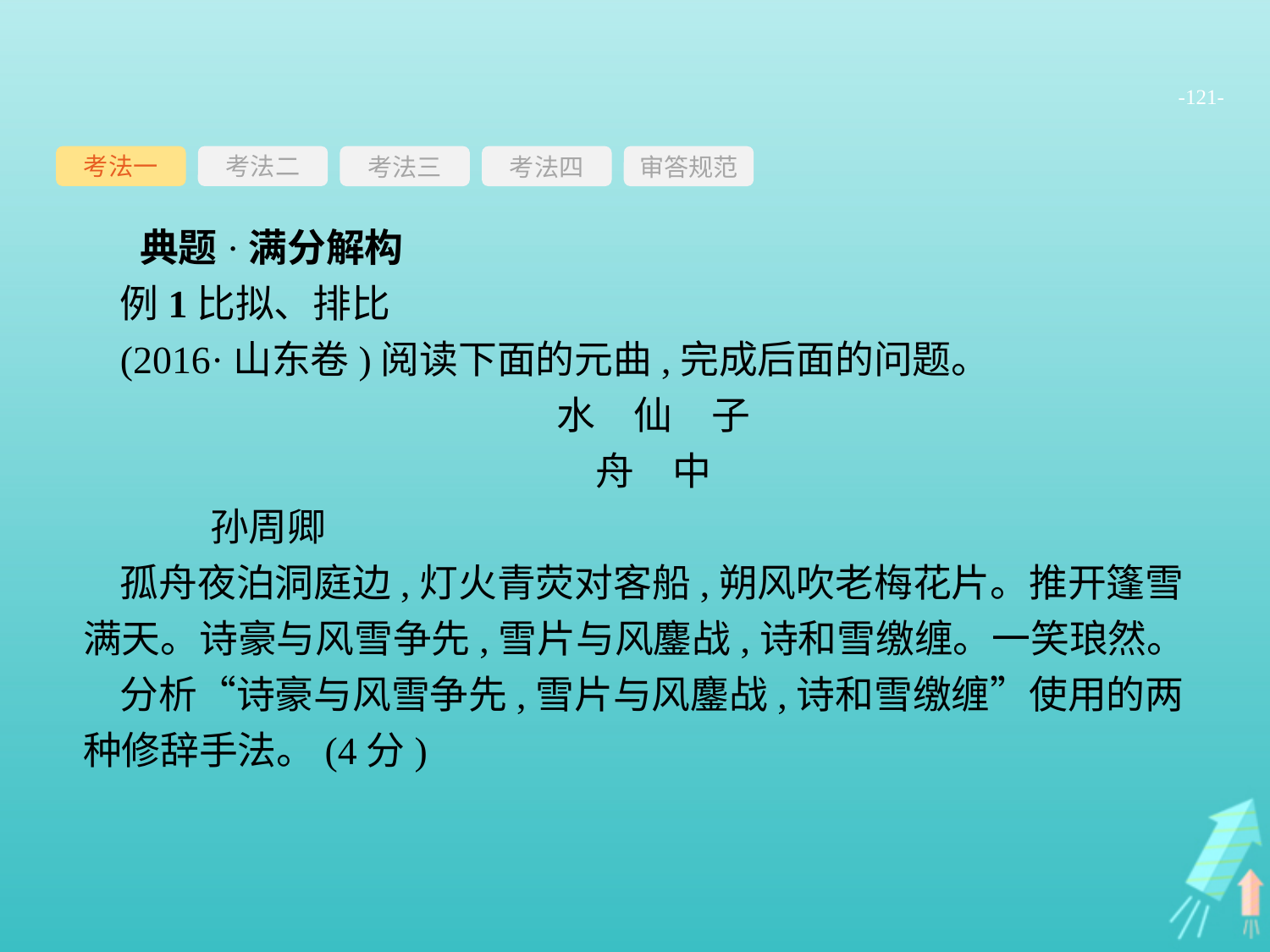

-121-
考法一
考法三
考法四
审答规范
考法二
典题·满分解构
例1比拟、排比
(2016·山东卷)阅读下面的元曲,完成后面的问题。
水　仙　子
舟　中
	孙周卿
孤舟夜泊洞庭边,灯火青荧对客船,朔风吹老梅花片。推开篷雪满天。诗豪与风雪争先,雪片与风鏖战,诗和雪缴缠。一笑琅然。
分析“诗豪与风雪争先,雪片与风鏖战,诗和雪缴缠”使用的两种修辞手法。(4分)